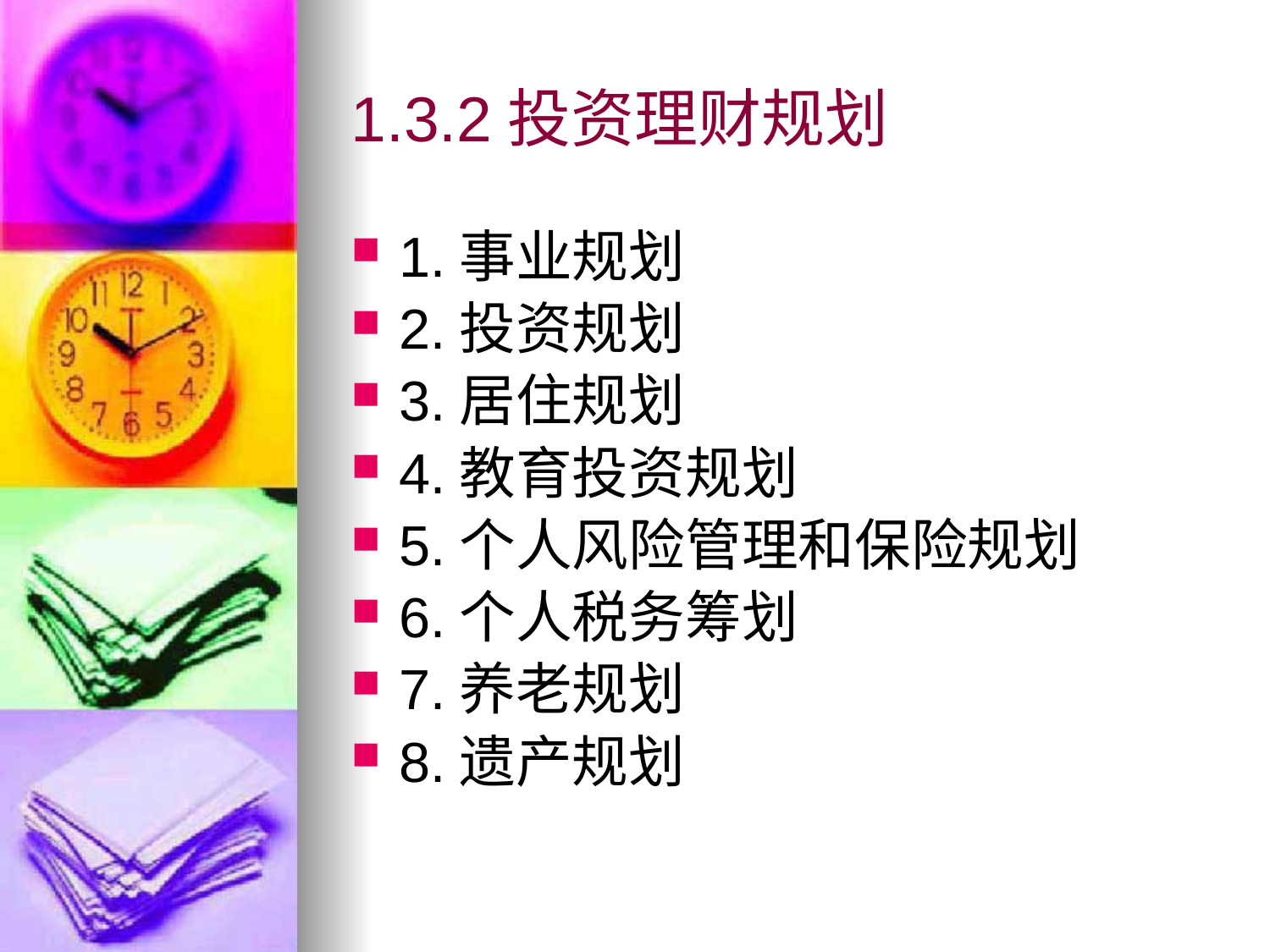

# 1.3.2投资理财规划
1.事业规划
2.投资规划
3.居住规划
4.教育投资规划
5.个人风险管理和保险规划
6.个人税务筹划
7.养老规划
8.遗产规划